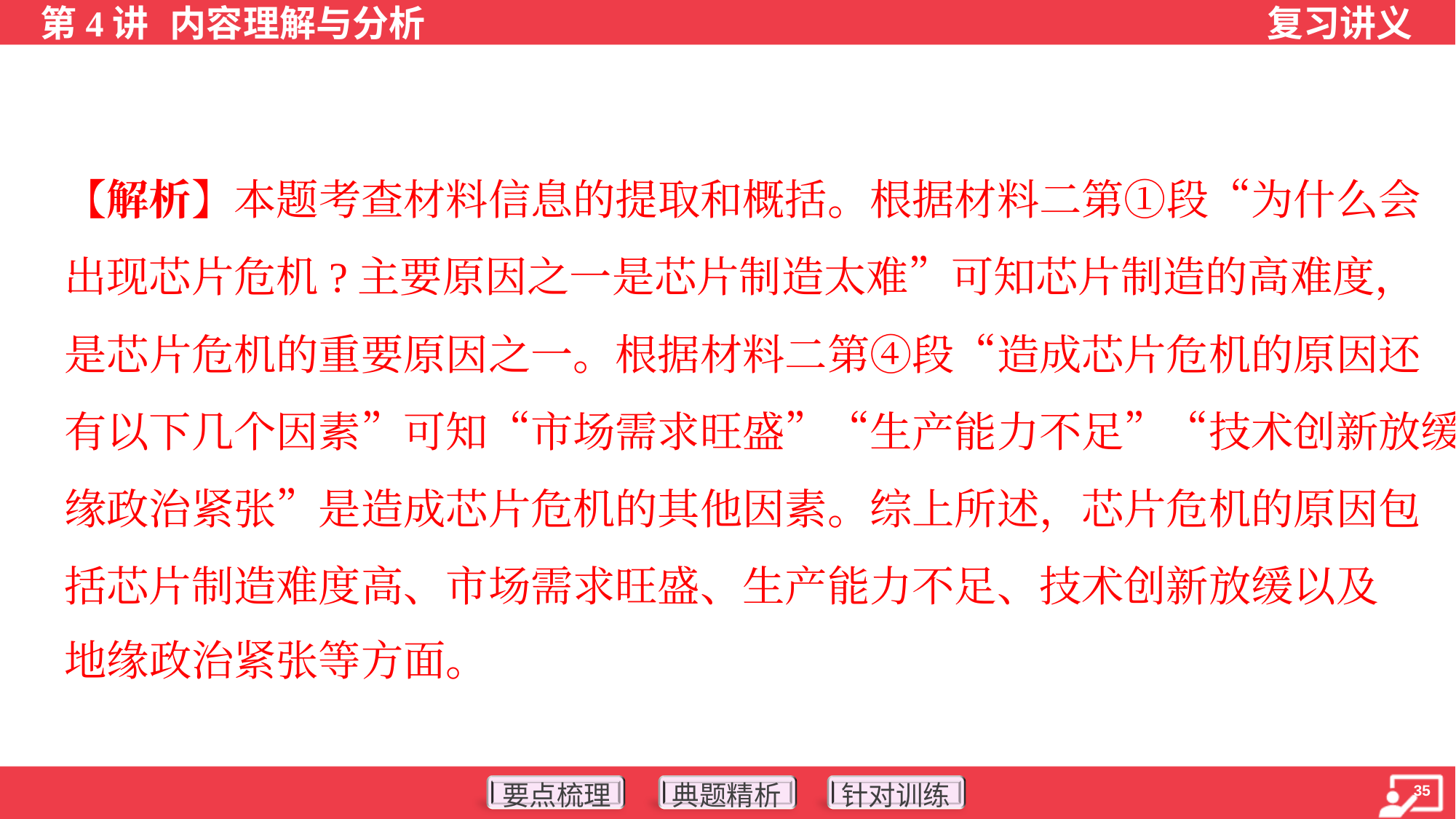

【解析】本题考查材料信息的提取和概括。根据材料二第①段“为什么会
出现芯片危机?主要原因之一是芯片制造太难”可知芯片制造的高难度，
是芯片危机的重要原因之一。根据材料二第④段“造成芯片危机的原因还
有以下几个因素”可知“市场需求旺盛”“生产能力不足”“技术创新放缓”“地
缘政治紧张”是造成芯片危机的其他因素。综上所述，芯片危机的原因包
括芯片制造难度高、市场需求旺盛、生产能力不足、技术创新放缓以及
地缘政治紧张等方面。